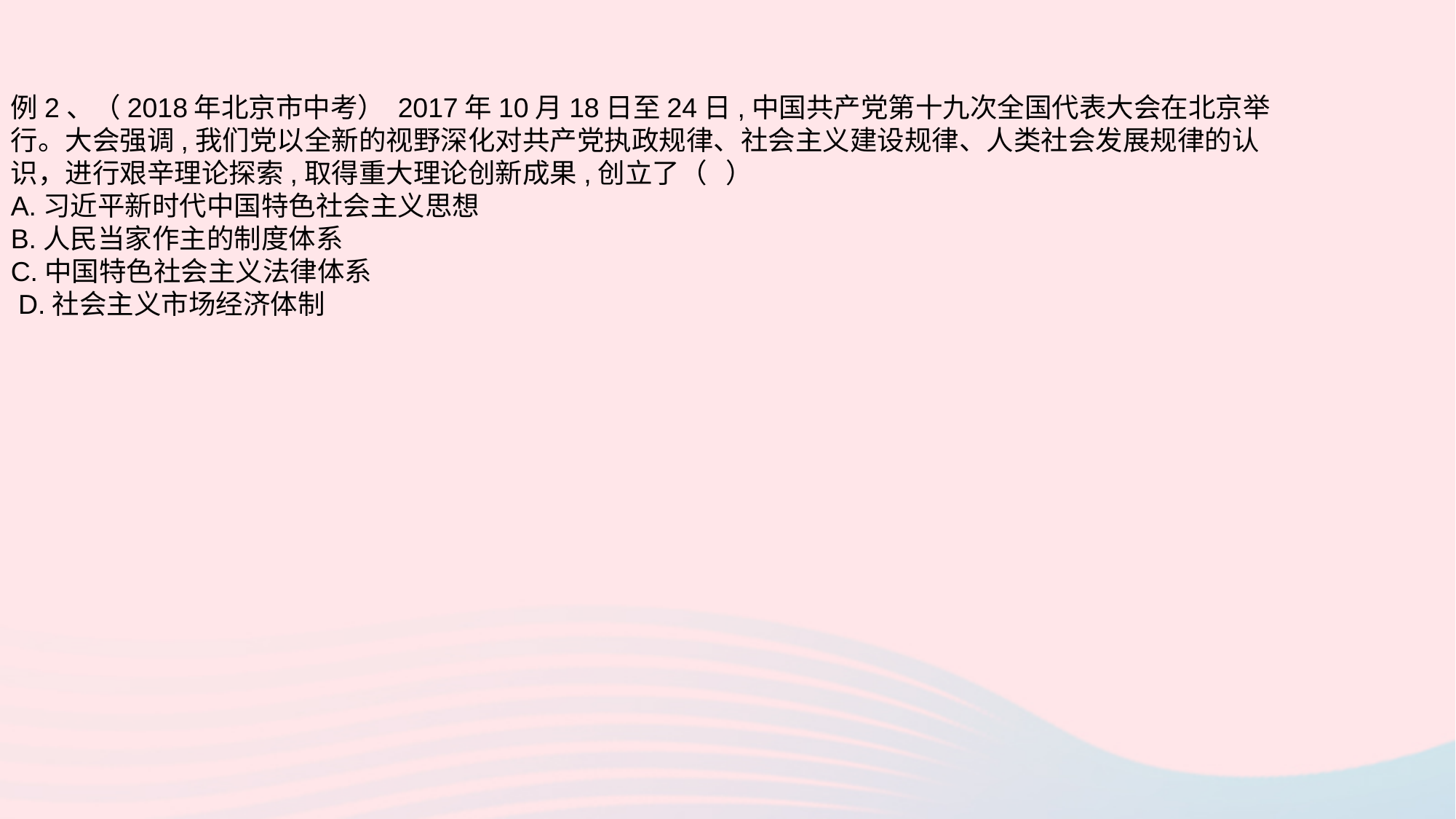

例2、（2018年北京市中考） 2017年10月18日至24日,中国共产党第十九次全国代表大会在北京举行。大会强调,我们党以全新的视野深化对共产党执政规律、社会主义建设规律、人类社会发展规律的认识，进行艰辛理论探索,取得重大理论创新成果,创立了（   ）
A.习近平新时代中国特色社会主义思想
B.人民当家作主的制度体系
C.中国特色社会主义法律体系
 D.社会主义市场经济体制